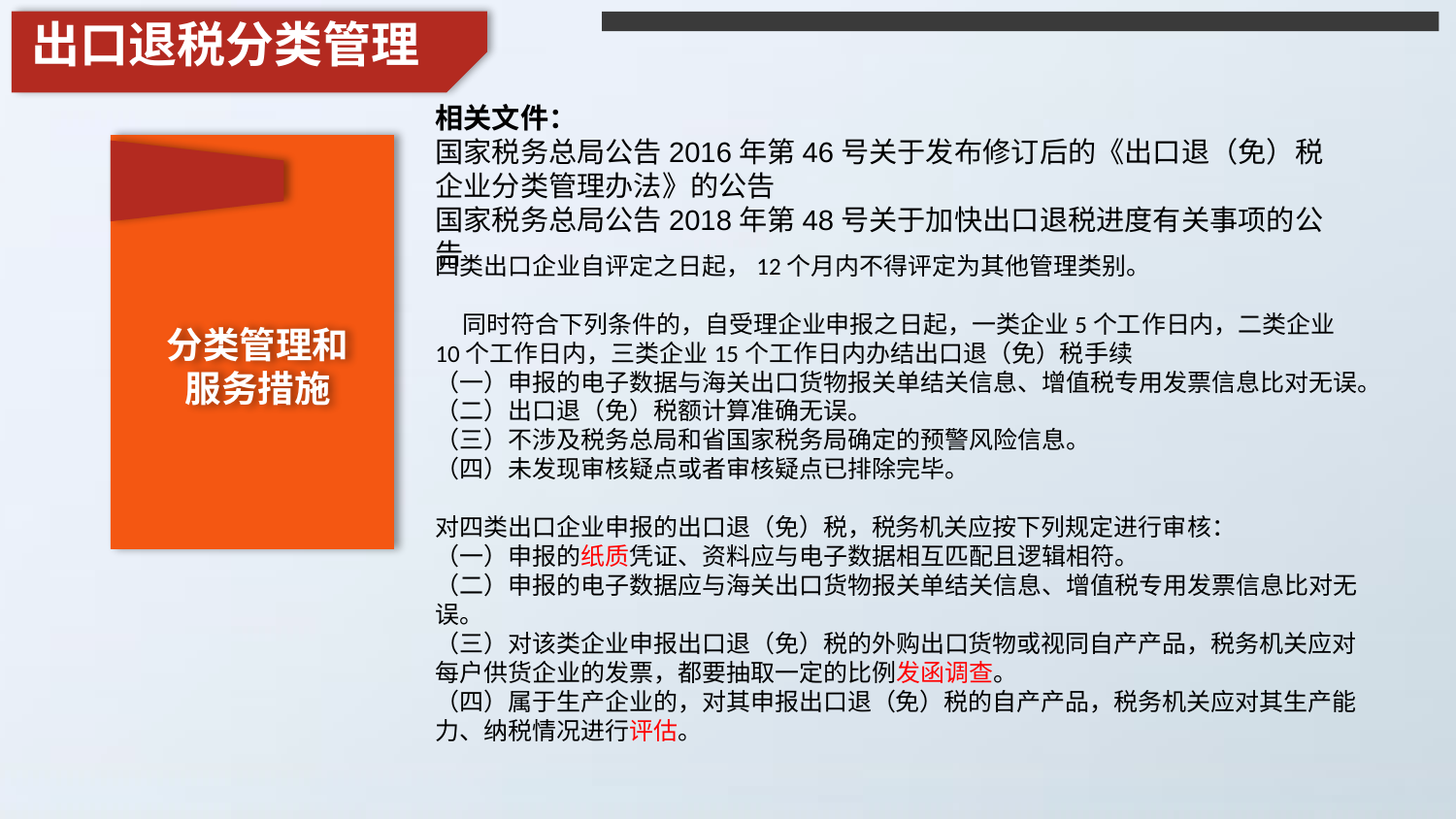

出口退税分类管理

相关文件：
国家税务总局公告2016年第46号关于发布修订后的《出口退（免）税企业分类管理办法》的公告
国家税务总局公告2018年第48号关于加快出口退税进度有关事项的公告

四类出口企业自评定之日起，12个月内不得评定为其他管理类别。

    同时符合下列条件的，自受理企业申报之日起，一类企业5个工作日内，二类企业10个工作日内，三类企业15个工作日内办结出口退（免）税手续
（一）申报的电子数据与海关出口货物报关单结关信息、增值税专用发票信息比对无误。
（二）出口退（免）税额计算准确无误。
（三）不涉及税务总局和省国家税务局确定的预警风险信息。
（四）未发现审核疑点或者审核疑点已排除完毕。

对四类出口企业申报的出口退（免）税，税务机关应按下列规定进行审核：
（一）申报的纸质凭证、资料应与电子数据相互匹配且逻辑相符。
（二）申报的电子数据应与海关出口货物报关单结关信息、增值税专用发票信息比对无误。
（三）对该类企业申报出口退（免）税的外购出口货物或视同自产产品，税务机关应对每户供货企业的发票，都要抽取一定的比例发函调查。
（四）属于生产企业的，对其申报出口退（免）税的自产产品，税务机关应对其生产能力、纳税情况进行评估。

分类管理和
服务措施